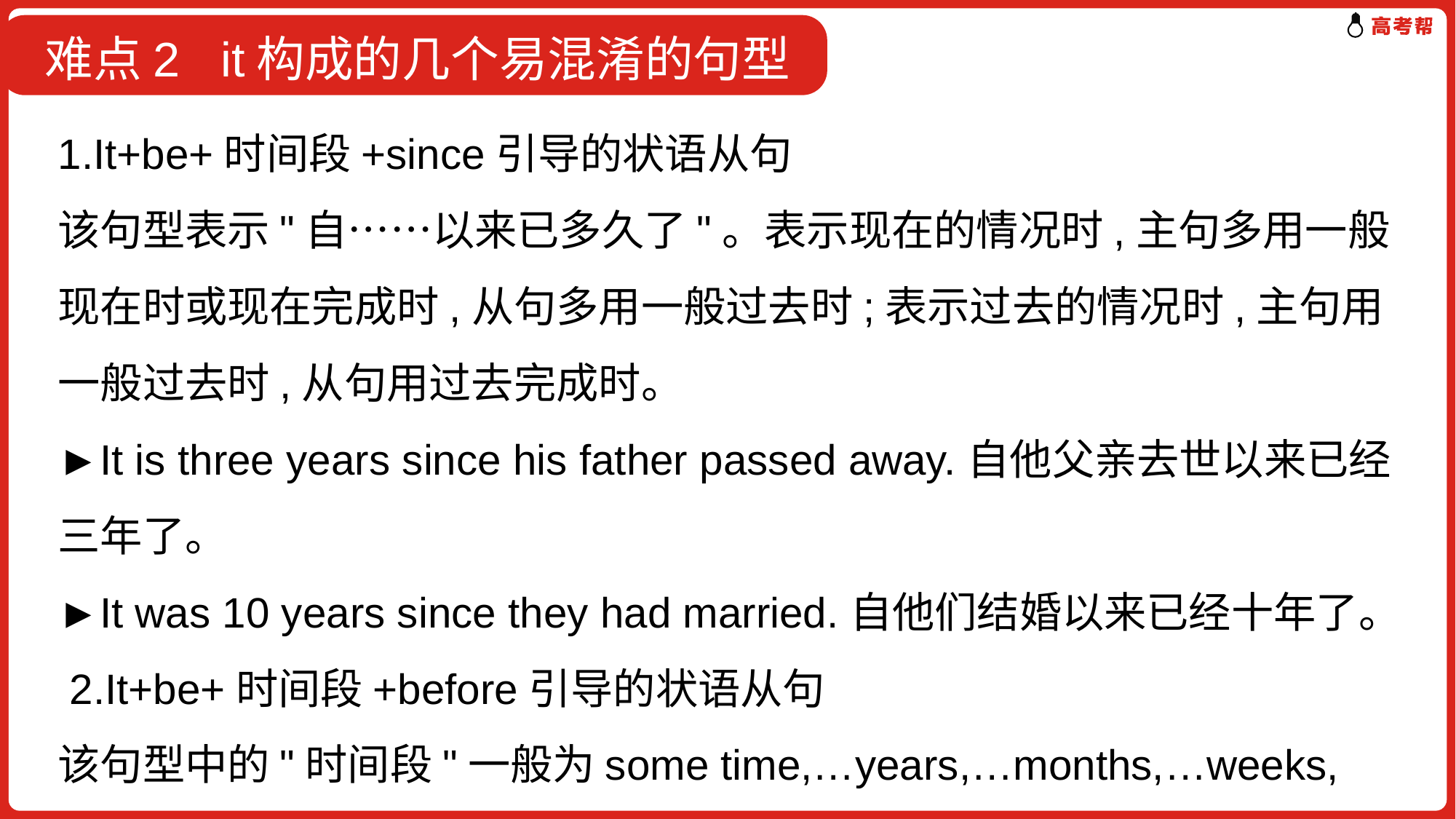

难点2   it构成的几个易混淆的句型
1.It+be+时间段+since引导的状语从句
该句型表示"自……以来已多久了"。表示现在的情况时,主句多用一般现在时或现在完成时,从句多用一般过去时;表示过去的情况时,主句用一般过去时,从句用过去完成时。
►It is three years since his father passed away.自他父亲去世以来已经三年了。
►It was 10 years since they had married.自他们结婚以来已经十年了。
 2.It+be+时间段+before引导的状语从句
该句型中的"时间段"一般为some time,…years,…months,…weeks,